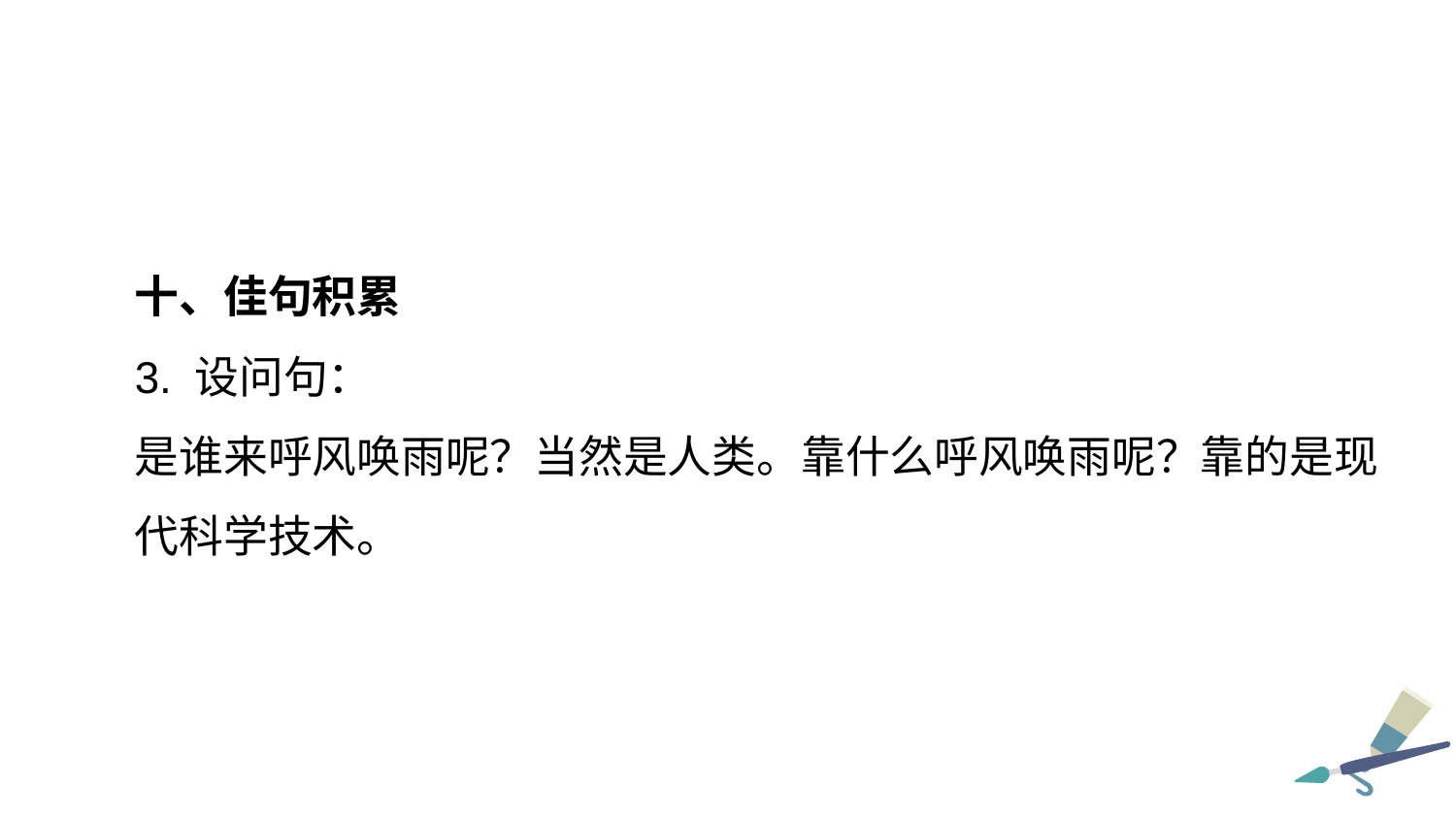

十、佳句积累
3. 设问句：
是谁来呼风唤雨呢？当然是人类。靠什么呼风唤雨呢？靠的是现代科学技术。